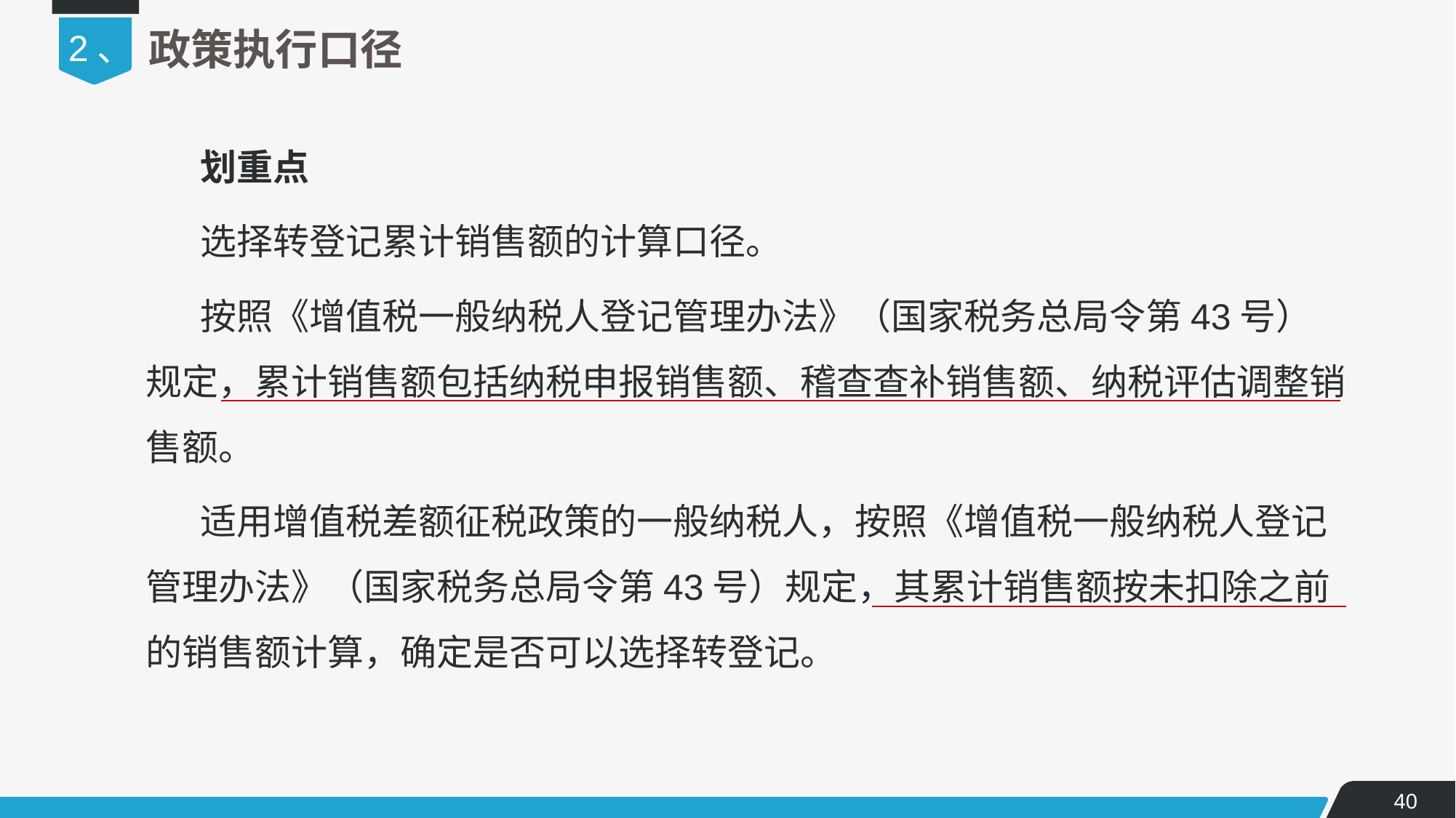

2、
政策执行口径
划重点
选择转登记累计销售额的计算口径。
按照《增值税一般纳税人登记管理办法》（国家税务总局令第43号）规定，累计销售额包括纳税申报销售额、稽查查补销售额、纳税评估调整销售额。
适用增值税差额征税政策的一般纳税人，按照《增值税一般纳税人登记管理办法》（国家税务总局令第43号）规定，其累计销售额按未扣除之前的销售额计算，确定是否可以选择转登记。